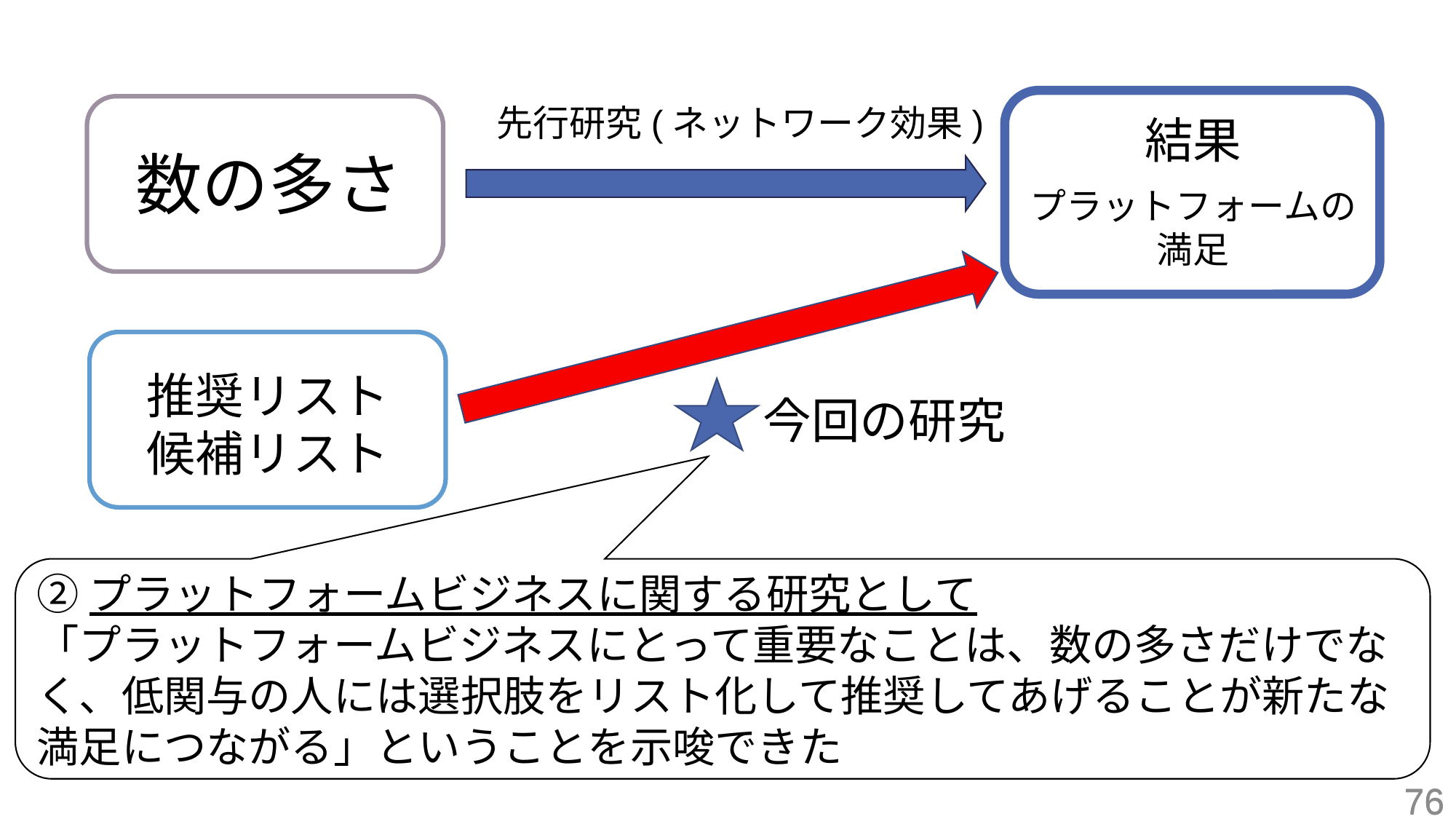

先行研究(ネットワーク効果)

結果

プラットフォームの
満足
数の多さ

推奨リスト
候補リスト

今回の研究
②プラットフォームビジネスに関する研究として
「プラットフォームビジネスにとって重要なことは、数の多さだけでなく、低関与の人には選択肢をリスト化して推奨してあげることが新たな満足につながる」ということを示唆できた
76
76